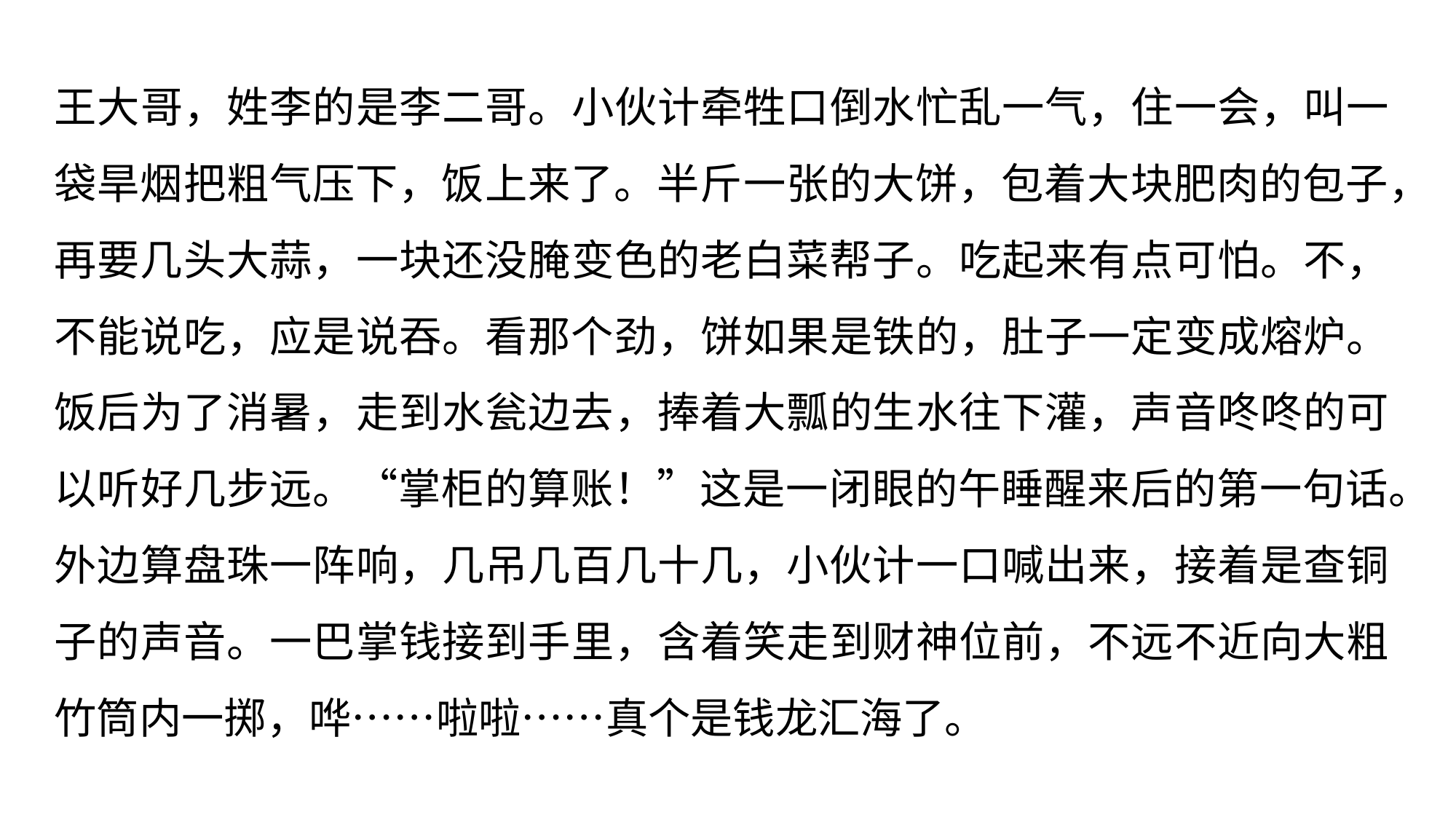

王大哥，姓李的是李二哥。小伙计牵牲口倒水忙乱一气，住一会，叫一袋旱烟把粗气压下，饭上来了。半斤一张的大饼，包着大块肥肉的包子，再要几头大蒜，一块还没腌变色的老白菜帮子。吃起来有点可怕。不，不能说吃，应是说吞。看那个劲，饼如果是铁的，肚子一定变成熔炉。饭后为了消暑，走到水瓮边去，捧着大瓢的生水往下灌，声音咚咚的可以听好几步远。“掌柜的算账！”这是一闭眼的午睡醒来后的第一句话。外边算盘珠一阵响，几吊几百几十几，小伙计一口喊出来，接着是查铜子的声音。一巴掌钱接到手里，含着笑走到财神位前，不远不近向大粗竹筒内一掷，哗……啦啦……真个是钱龙汇海了。